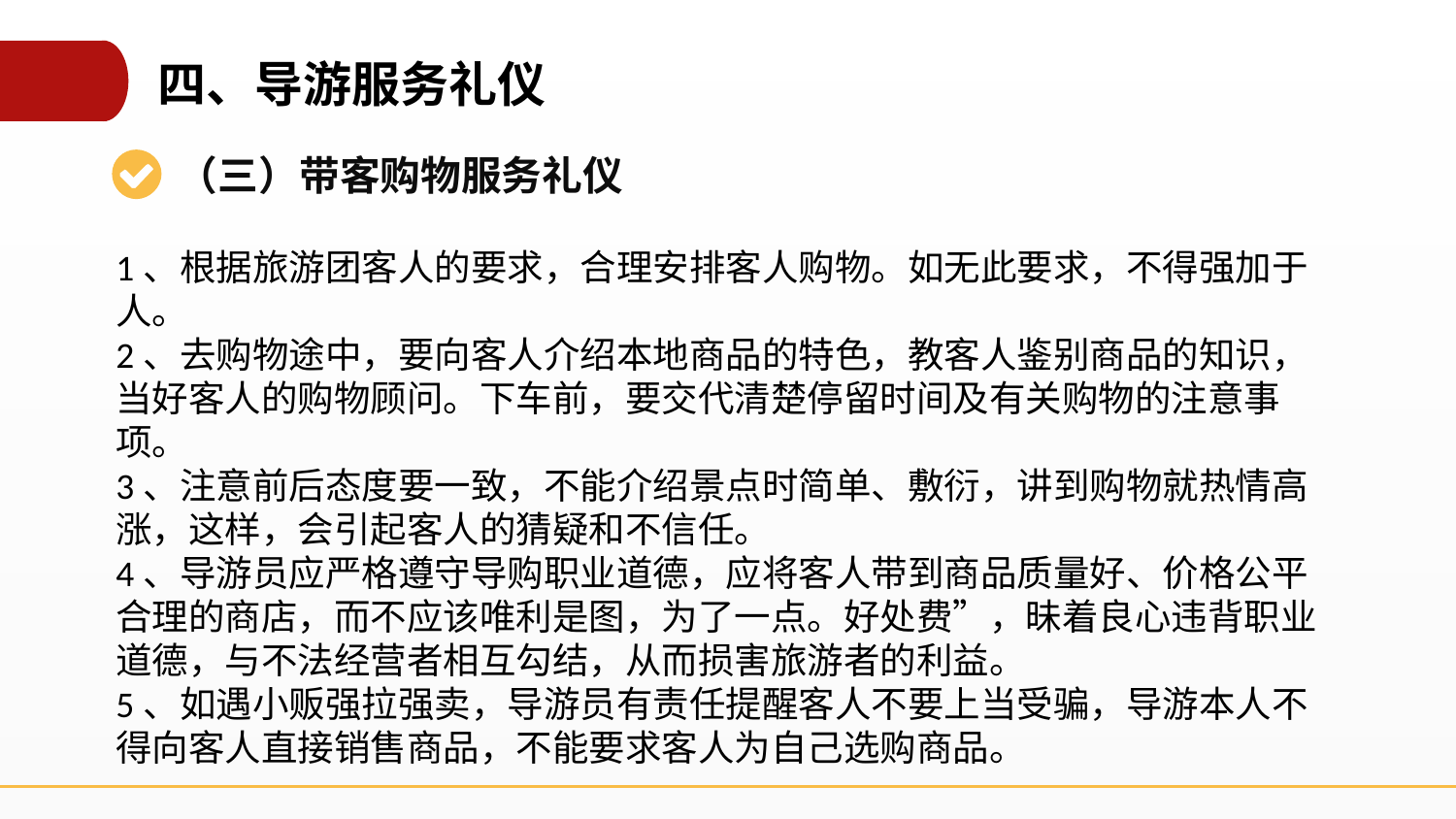

四、导游服务礼仪

（三）带客购物服务礼仪
1、根据旅游团客人的要求，合理安排客人购物。如无此要求，不得强加于人。
2、去购物途中，要向客人介绍本地商品的特色，教客人鉴别商品的知识，当好客人的购物顾问。下车前，要交代清楚停留时间及有关购物的注意事项。
3、注意前后态度要一致，不能介绍景点时简单、敷衍，讲到购物就热情高涨，这样，会引起客人的猜疑和不信任。
4、导游员应严格遵守导购职业道德，应将客人带到商品质量好、价格公平合理的商店，而不应该唯利是图，为了一点。好处费”，昧着良心违背职业道德，与不法经营者相互勾结，从而损害旅游者的利益。
5、如遇小贩强拉强卖，导游员有责任提醒客人不要上当受骗，导游本人不得向客人直接销售商品，不能要求客人为自己选购商品。